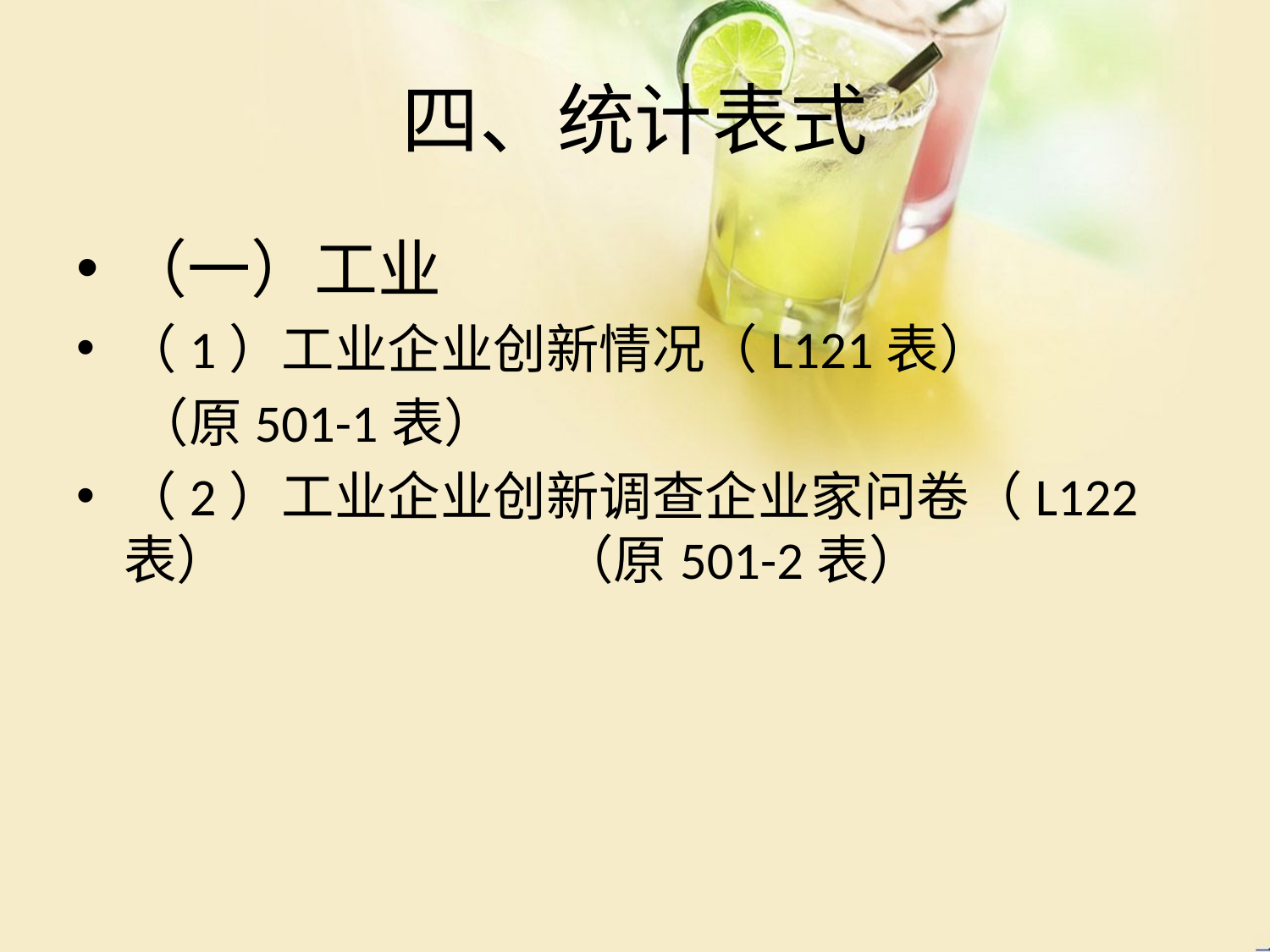

# 四、统计表式
（一）工业
（1）工业企业创新情况（L121表）
    （原501-1表）
（2）工业企业创新调查企业家问卷（L122表）                            （原501-2表）